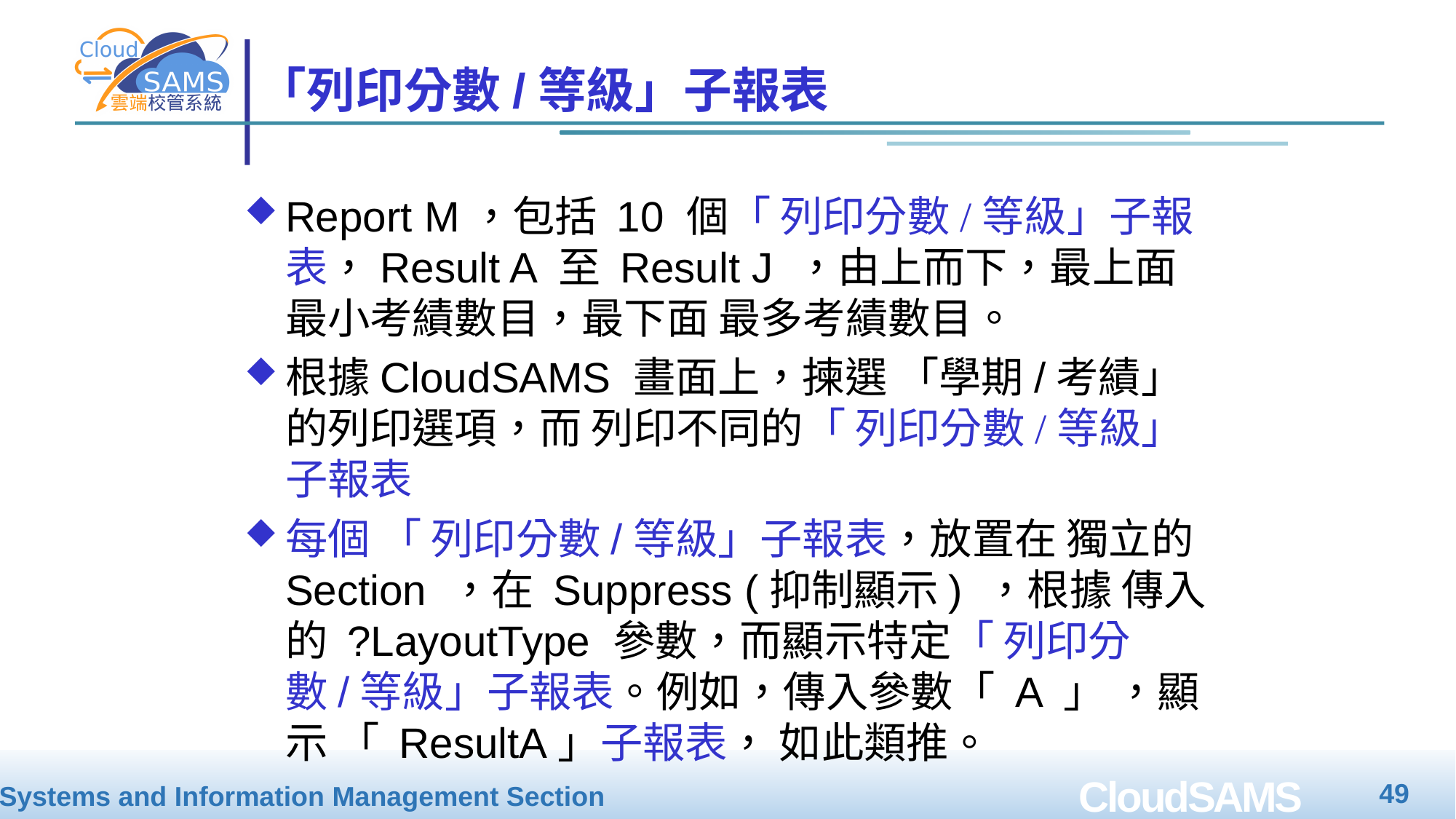

# 「列印分數/等級」子報表
Report M，包括 10 個「 列印分數/等級」子報表，Result A 至 Result J ，由上而下，最上面 最小考績數目，最下面 最多考績數目。
根據CloudSAMS 畫面上，揀選 「學期/考績」的列印選項，而 列印不同的「 列印分數/等級」子報表
每個 「 列印分數/等級」子報表，放置在 獨立的 Section ，在 Suppress (抑制顯示) ，根據 傳入的 ?LayoutType 參數，而顯示特定「 列印分數/等級」子報表。例如，傳入參數「 A 」 ，顯示 「 ResultA」子報表， 如此類推。
49